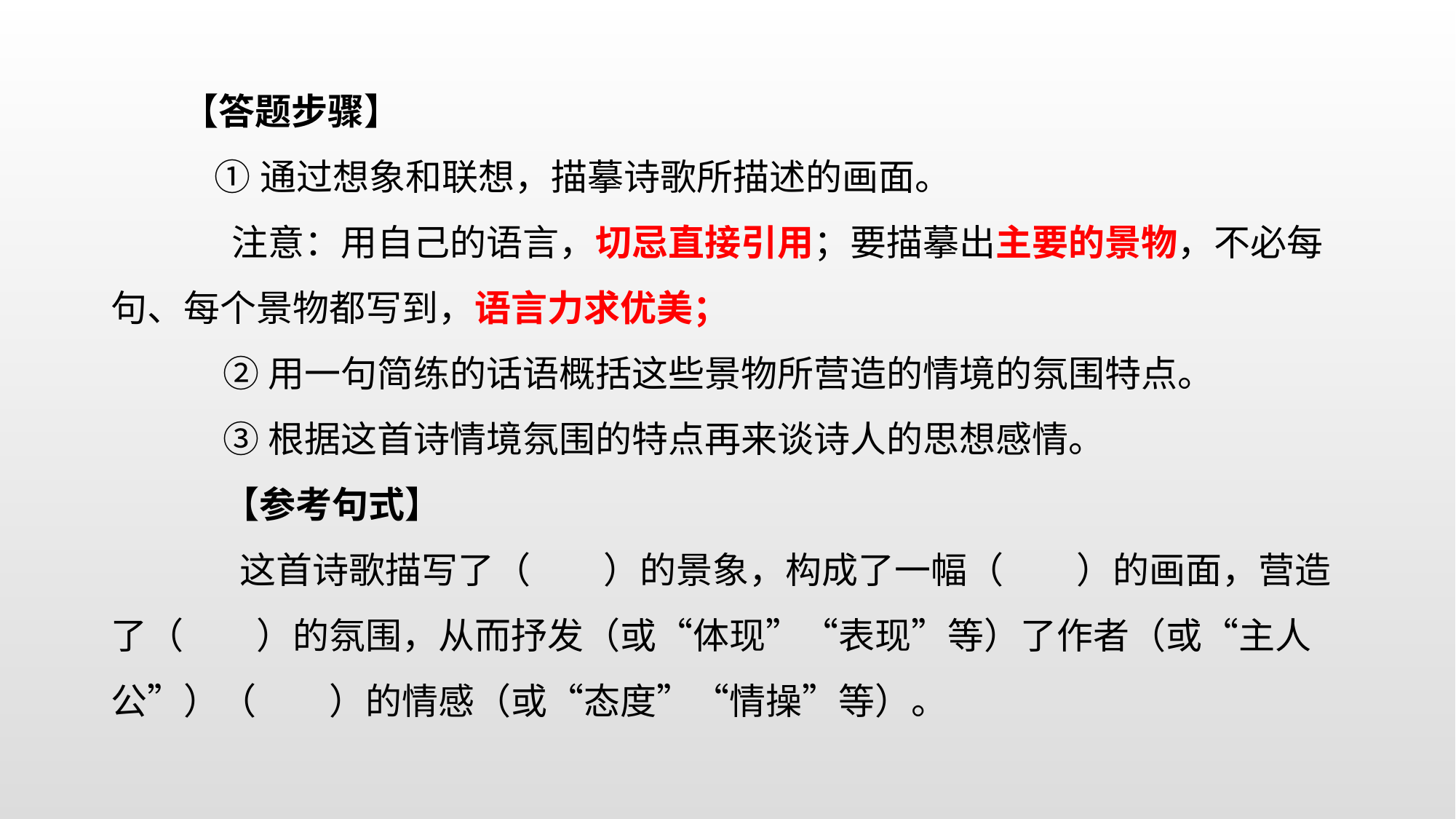

【答题步骤】
      ①通过想象和联想，描摹诗歌所描述的画面。
       注意：用自己的语言，切忌直接引用；要描摹出主要的景物，不必每句、每个景物都写到，语言力求优美；
       ②用一句简练的话语概括这些景物所营造的情境的氛围特点。
       ③根据这首诗情境氛围的特点再来谈诗人的思想感情。
      【参考句式】
        这首诗歌描写了（　　）的景象，构成了一幅（　　）的画面，营造了（　　）的氛围，从而抒发（或“体现”“表现”等）了作者（或“主人公”）（　　）的情感（或“态度”“情操”等）。